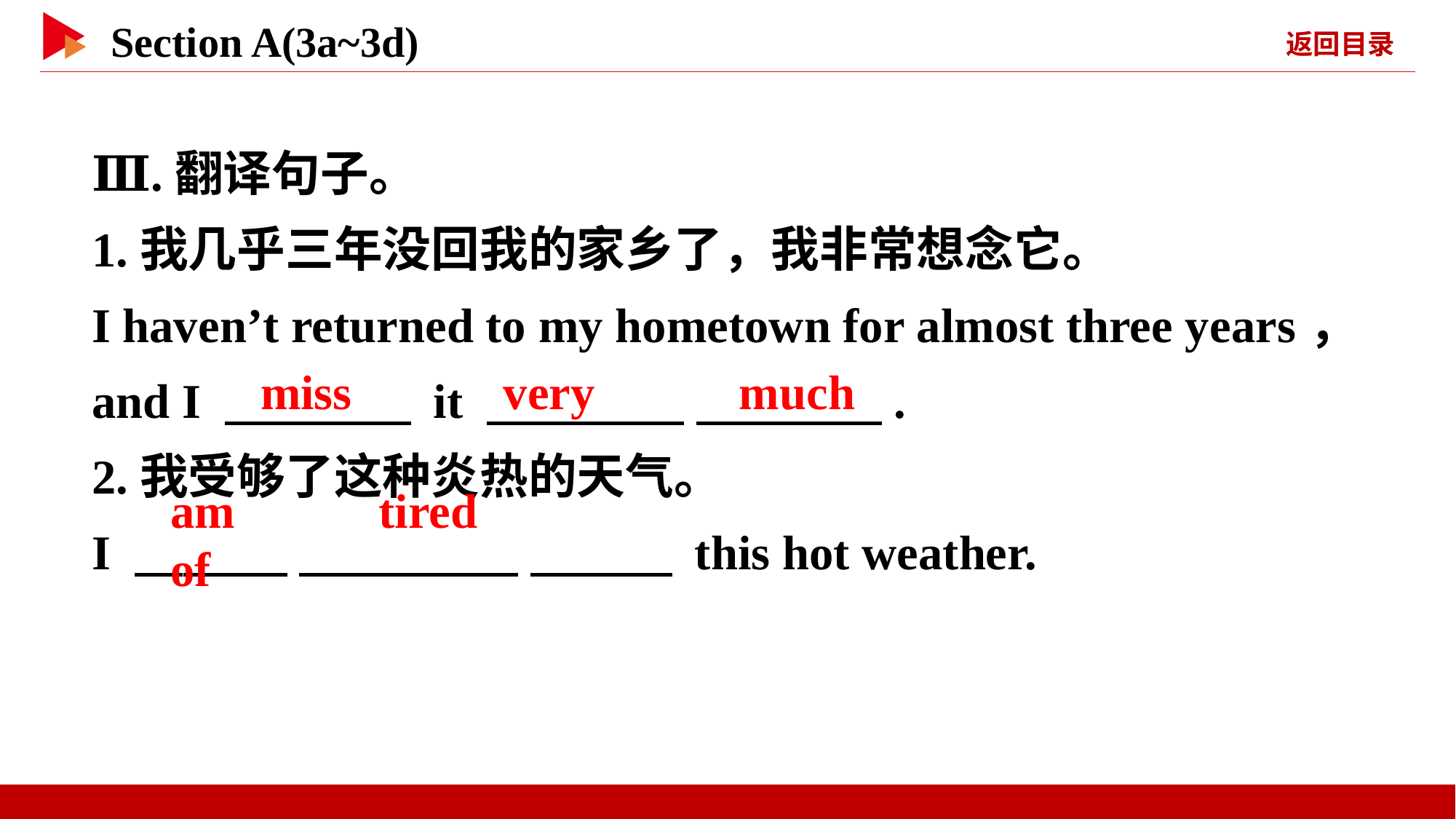

Ⅲ.翻译句子。
1.我几乎三年没回我的家乡了，我非常想念它。
I haven’t returned to my hometown for almost three years， and I 　        　 it 　         　 　        　.
2.我受够了这种炎热的天气。
I 　     　 　           　 　    　 this hot weather.
miss
very 　 　much
am 　 　tired 　 　of